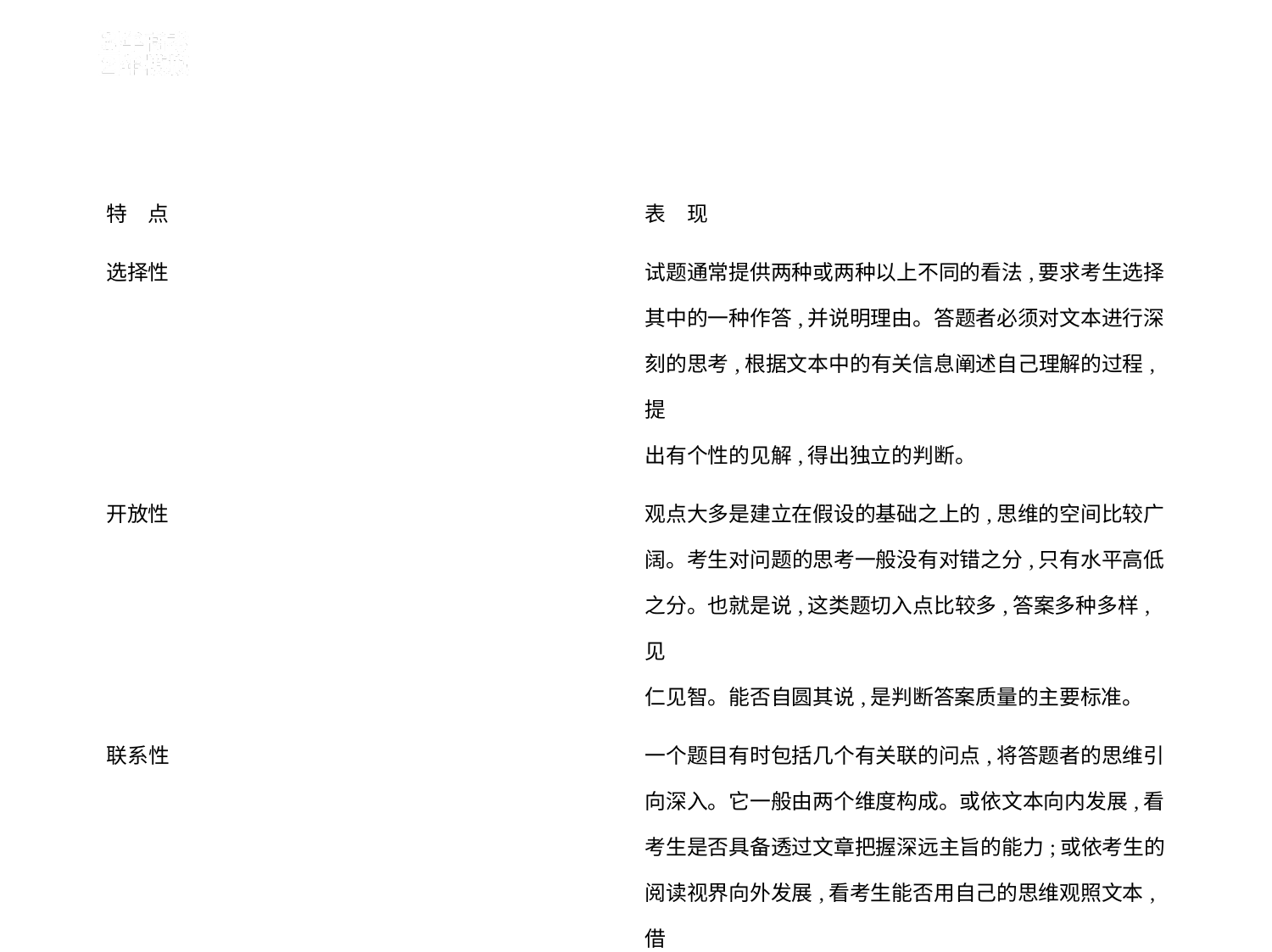

| 特　点 | 表　现 |
| --- | --- |
| 选择性 | 试题通常提供两种或两种以上不同的看法,要求考生选择 其中的一种作答,并说明理由。答题者必须对文本进行深 刻的思考,根据文本中的有关信息阐述自己理解的过程,提 出有个性的见解,得出独立的判断。 |
| 开放性 | 观点大多是建立在假设的基础之上的,思维的空间比较广 阔。考生对问题的思考一般没有对错之分,只有水平高低 之分。也就是说,这类题切入点比较多,答案多种多样,见 仁见智。能否自圆其说,是判断答案质量的主要标准。 |
| 联系性 | 一个题目有时包括几个有关联的问点,将答题者的思维引 向深入。它一般由两个维度构成。或依文本向内发展,看 考生是否具备透过文章把握深远主旨的能力;或依考生的 阅读视界向外发展,看考生能否用自己的思维观照文本,借 文本生发出自己的见解。 |